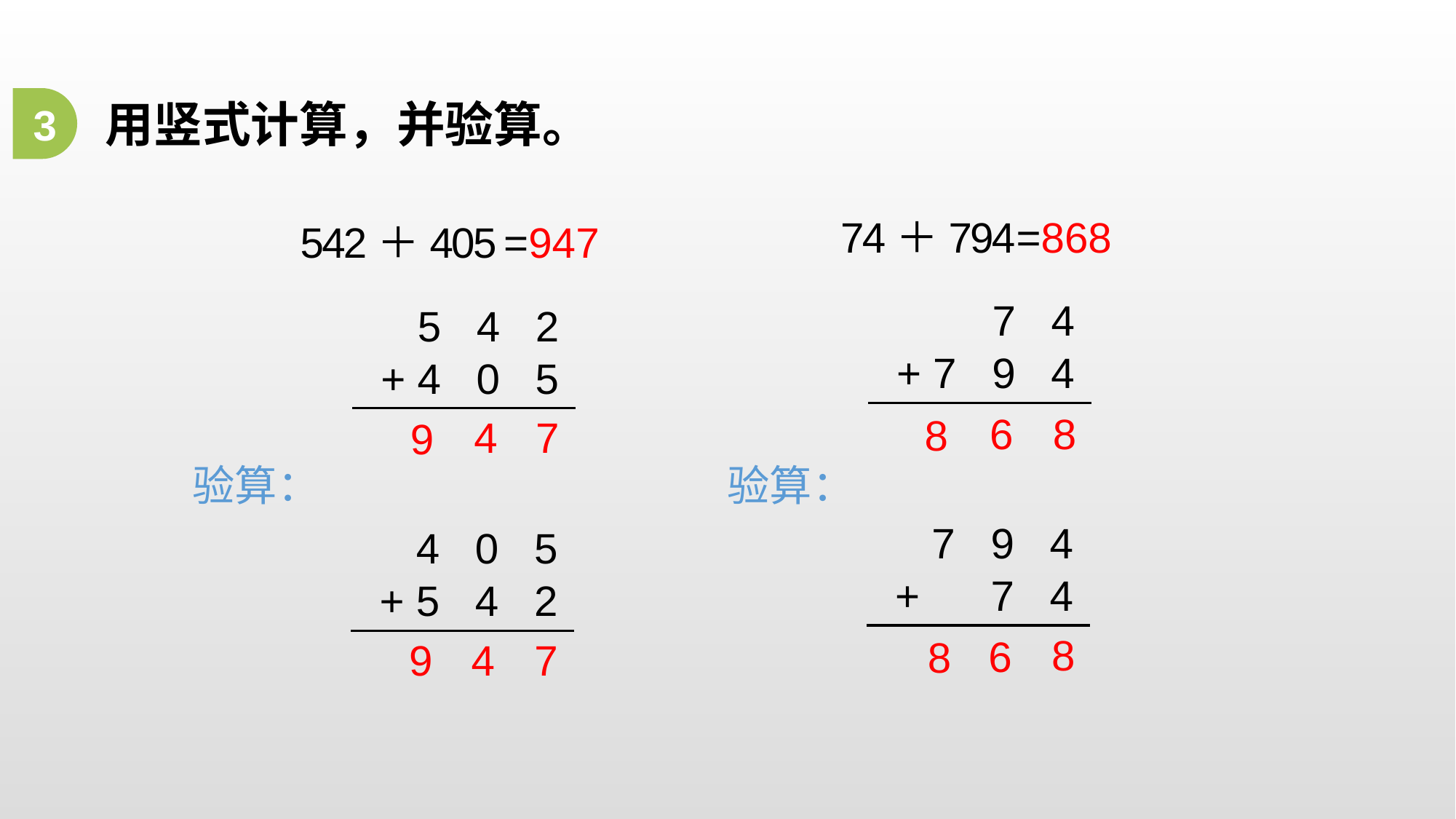

用竖式计算，并验算。
3
74＋794
=868
542＋405
=947
7   4
5   4   2
+ 7   9   4
+ 4   0   5
8
6
8
4
7
9
验算：
验算：
7   9   4
4   0   5
+      7   4
+ 5   4   2
8
6
8
9
4
7